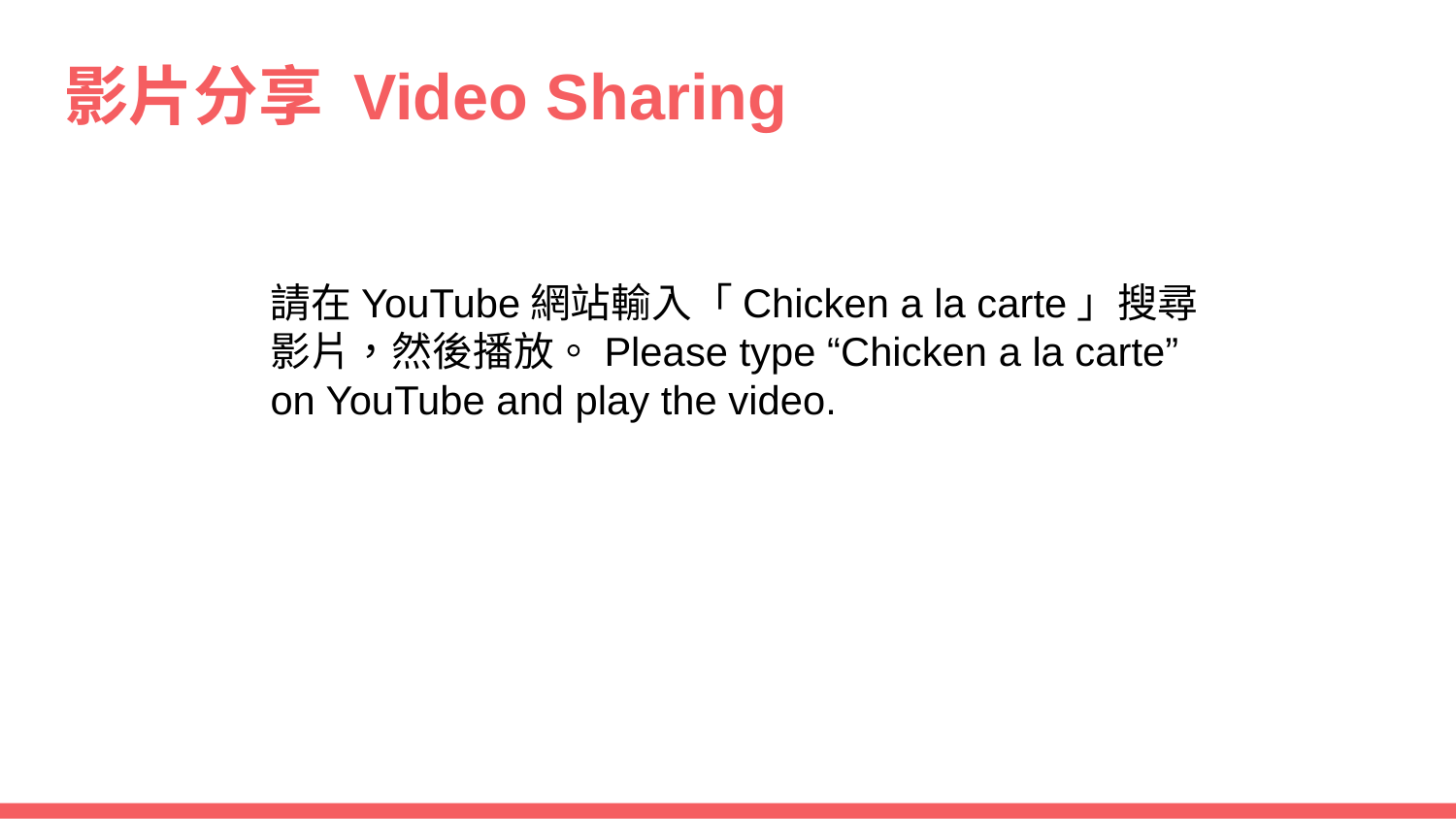

# 影片分享 Video Sharing
請在YouTube網站輸入「Chicken a la carte」搜尋影片，然後播放。Please type “Chicken a la carte” on YouTube and play the video.